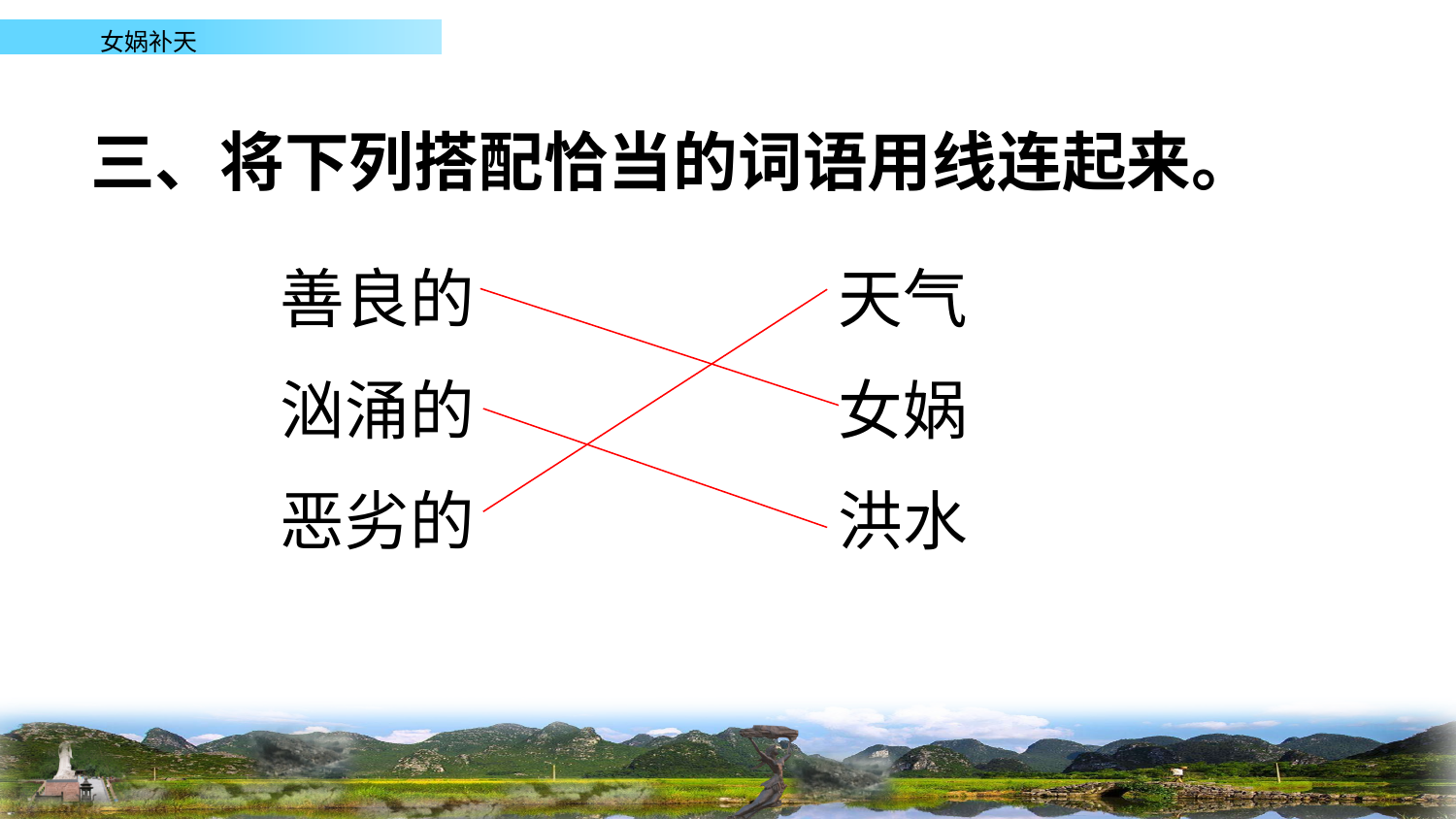

三、将下列搭配恰当的词语用线连起来。
善良的
天气
汹涌的
女娲
恶劣的
洪水